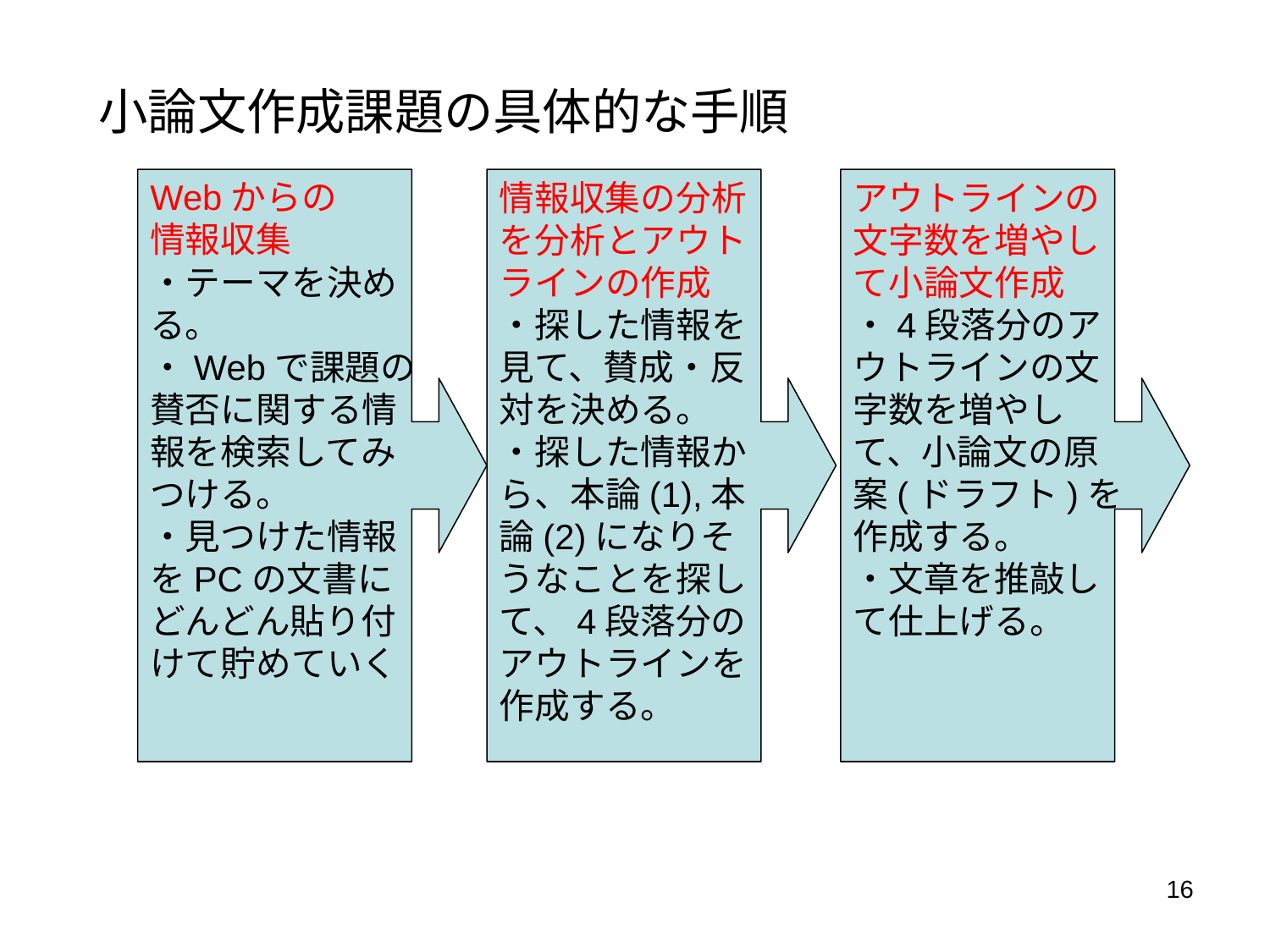

小論文作成課題の具体的な手順

Webからの
情報収集
・テーマを決める。
・Webで課題の賛否に関する情報を検索してみつける。
・見つけた情報をPCの文書にどんどん貼り付けて貯めていく

情報収集の分析を分析とアウトラインの作成
・探した情報を見て、賛成・反対を決める。
・探した情報から、本論(1),本論(2)になりそうなことを探して、4段落分のアウトラインを作成する。

アウトラインの文字数を増やして小論文作成
・4段落分のアウトラインの文字数を増やして、小論文の原案(ドラフト)を作成する。
・文章を推敲して仕上げる。
16